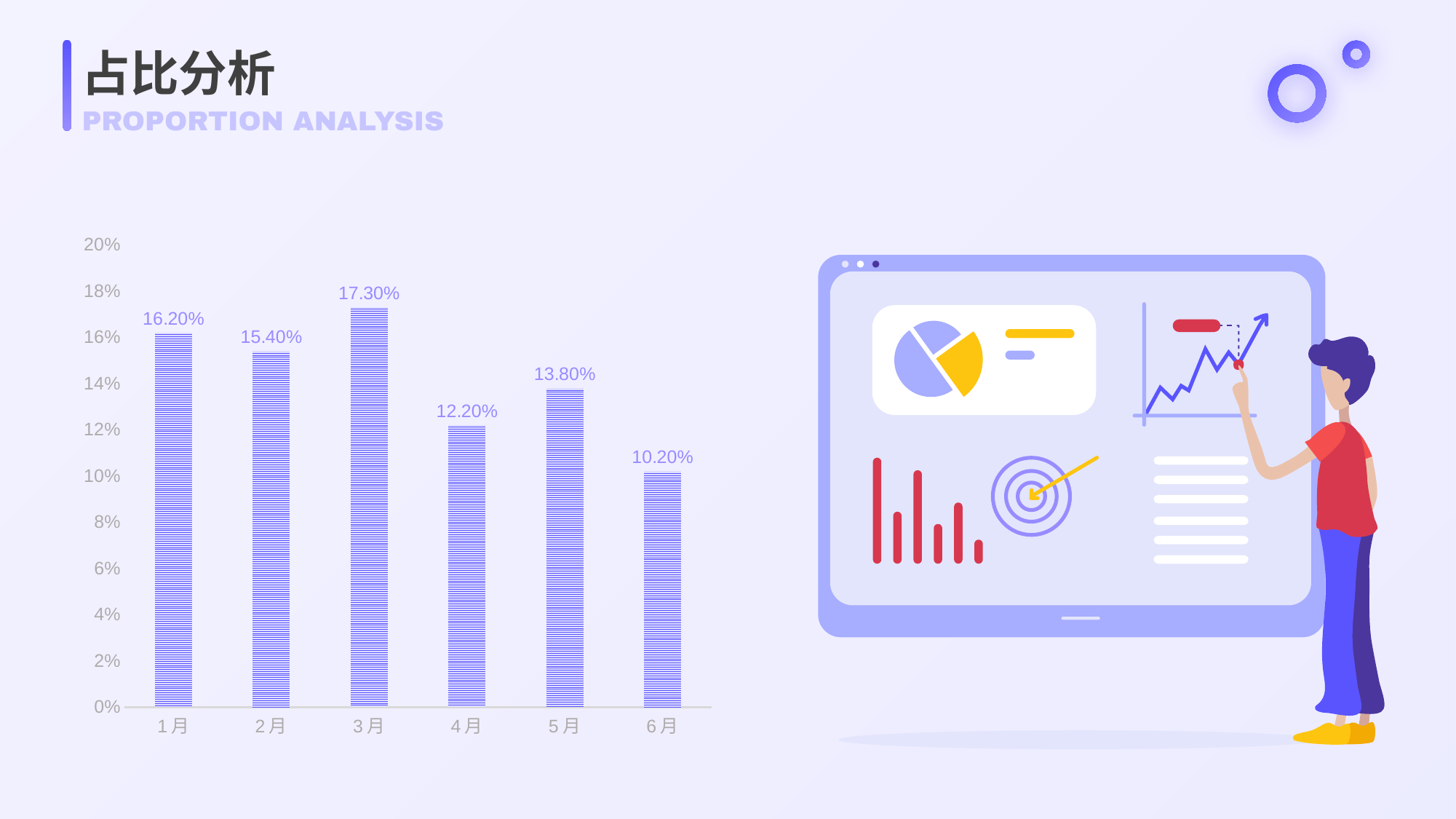

占比分析
PROPORTION ANALYSIS

### Chart

| Category | 系列 1 |
|---|---|
| 1月 | 0.162 |
| 2月 | 0.154 |
| 3月 | 0.173 |
| 4月 | 0.122 |
| 5月 | 0.138 |
| 6月 | 0.102 |